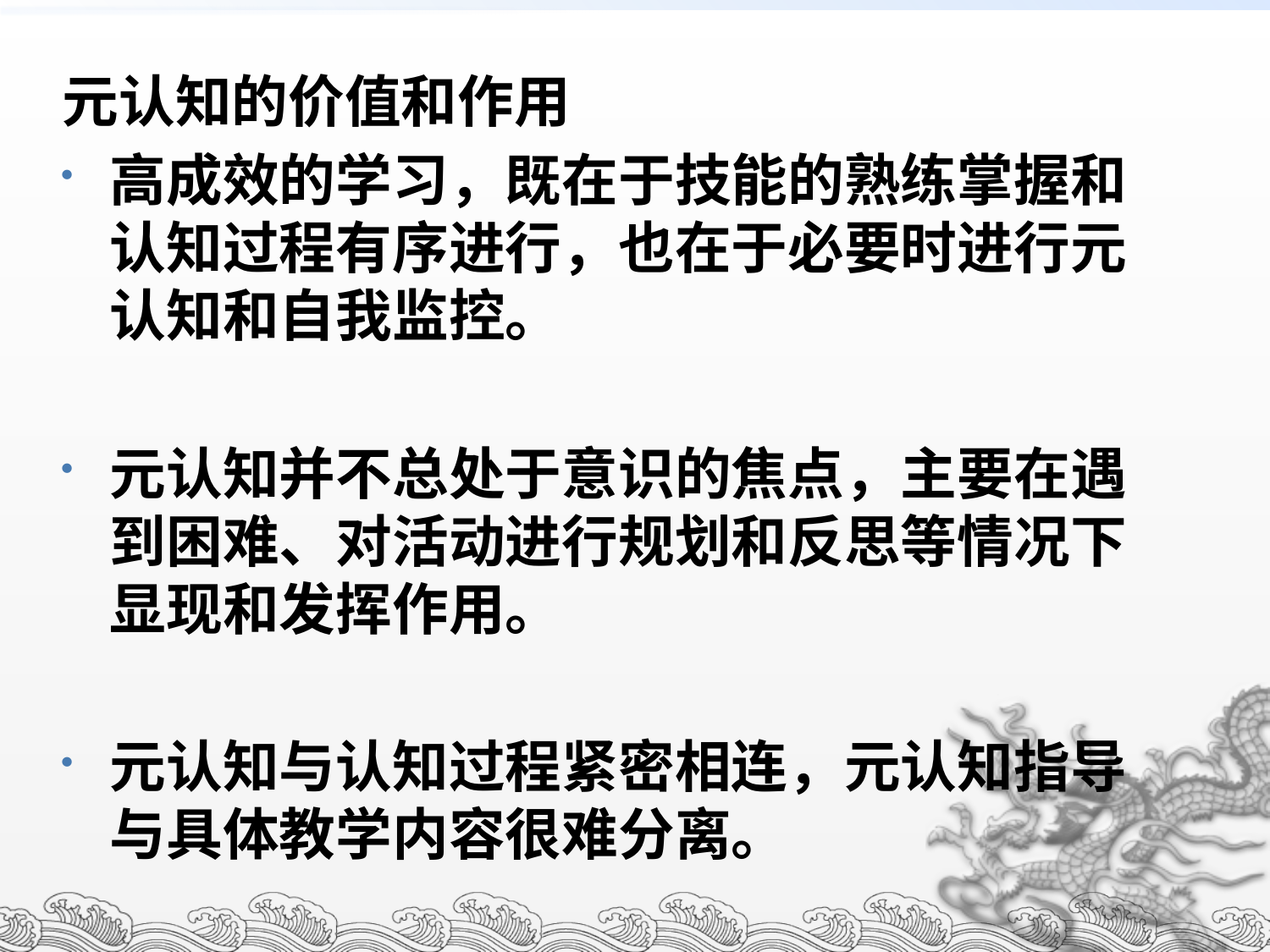

元认知的价值和作用
高成效的学习，既在于技能的熟练掌握和认知过程有序进行，也在于必要时进行元认知和自我监控。

元认知并不总处于意识的焦点，主要在遇到困难、对活动进行规划和反思等情况下显现和发挥作用。

元认知与认知过程紧密相连，元认知指导与具体教学内容很难分离。